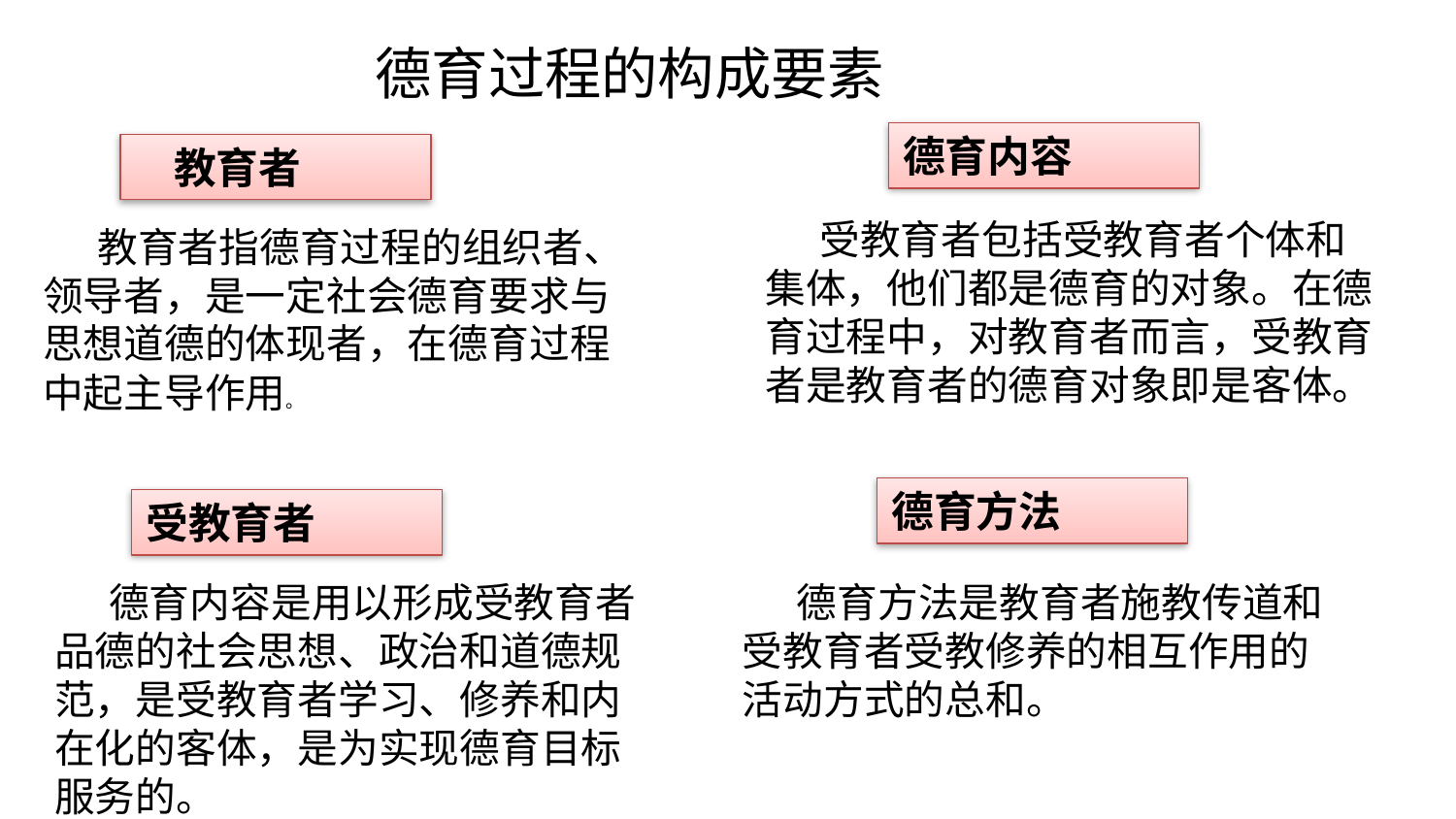

德育过程的构成要素
德育内容
   教育者
     受教育者包括受教育者个体和集体，他们都是德育的对象。在德育过程中，对教育者而言，受教育者是教育者的德育对象即是客体。
     教育者指德育过程的组织者、领导者，是一定社会德育要求与思想道德的体现者，在德育过程中起主导作用。
德育方法
受教育者
     德育方法是教育者施教传道和受教育者受教修养的相互作用的活动方式的总和。
     德育内容是用以形成受教育者品德的社会思想、政治和道德规范，是受教育者学习、修养和内在化的客体，是为实现德育目标服务的。